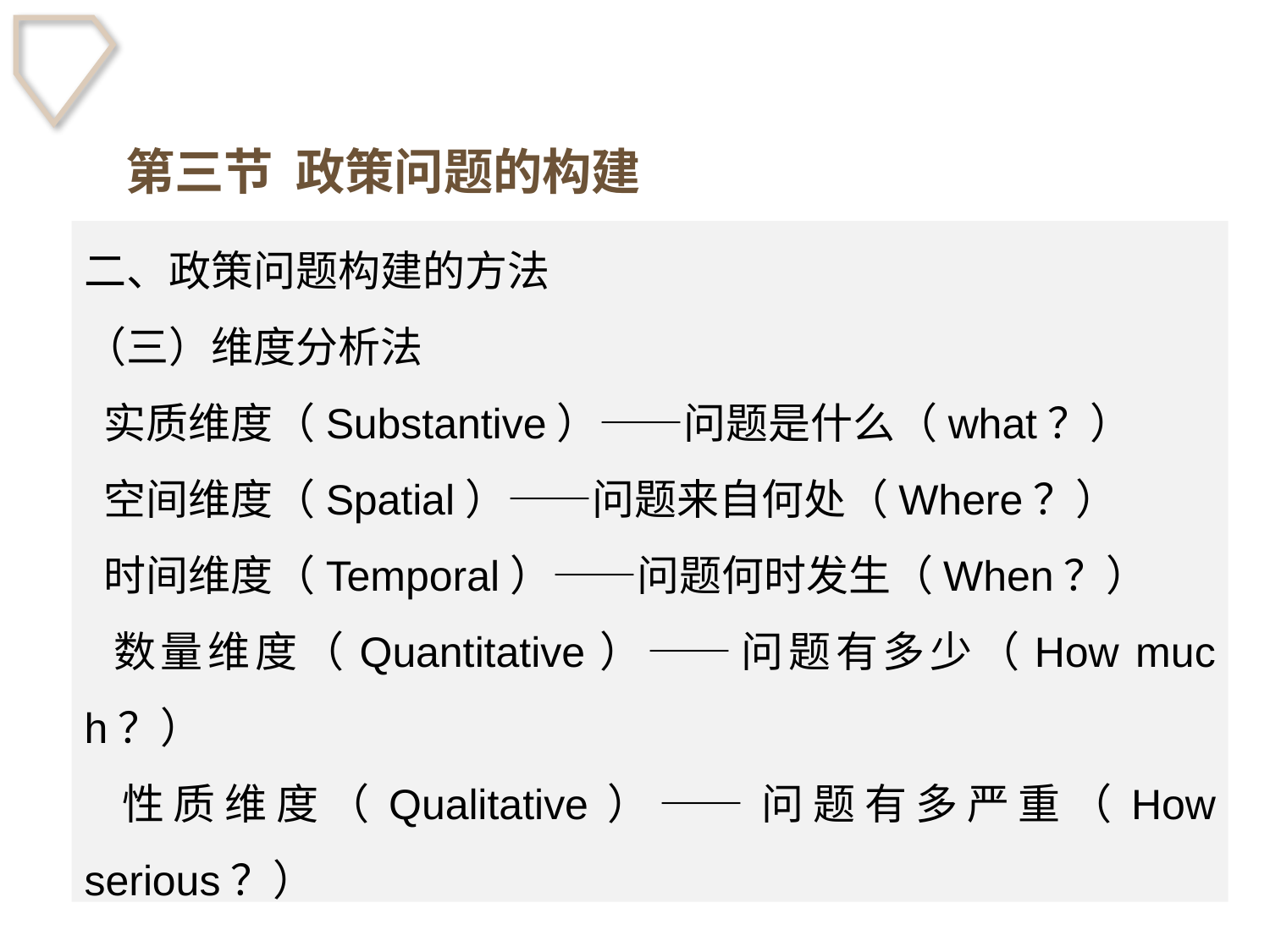

第三节  政策问题的构建
二、政策问题构建的方法
（三）维度分析法
 实质维度（Substantive）——问题是什么（what？）
 空间维度（Spatial）——问题来自何处（Where？）
 时间维度（Temporal）——问题何时发生（When？）
 数量维度（Quantitative）——问题有多少（How much？）
 性质维度（Qualitative）——问题有多严重（How serious？）